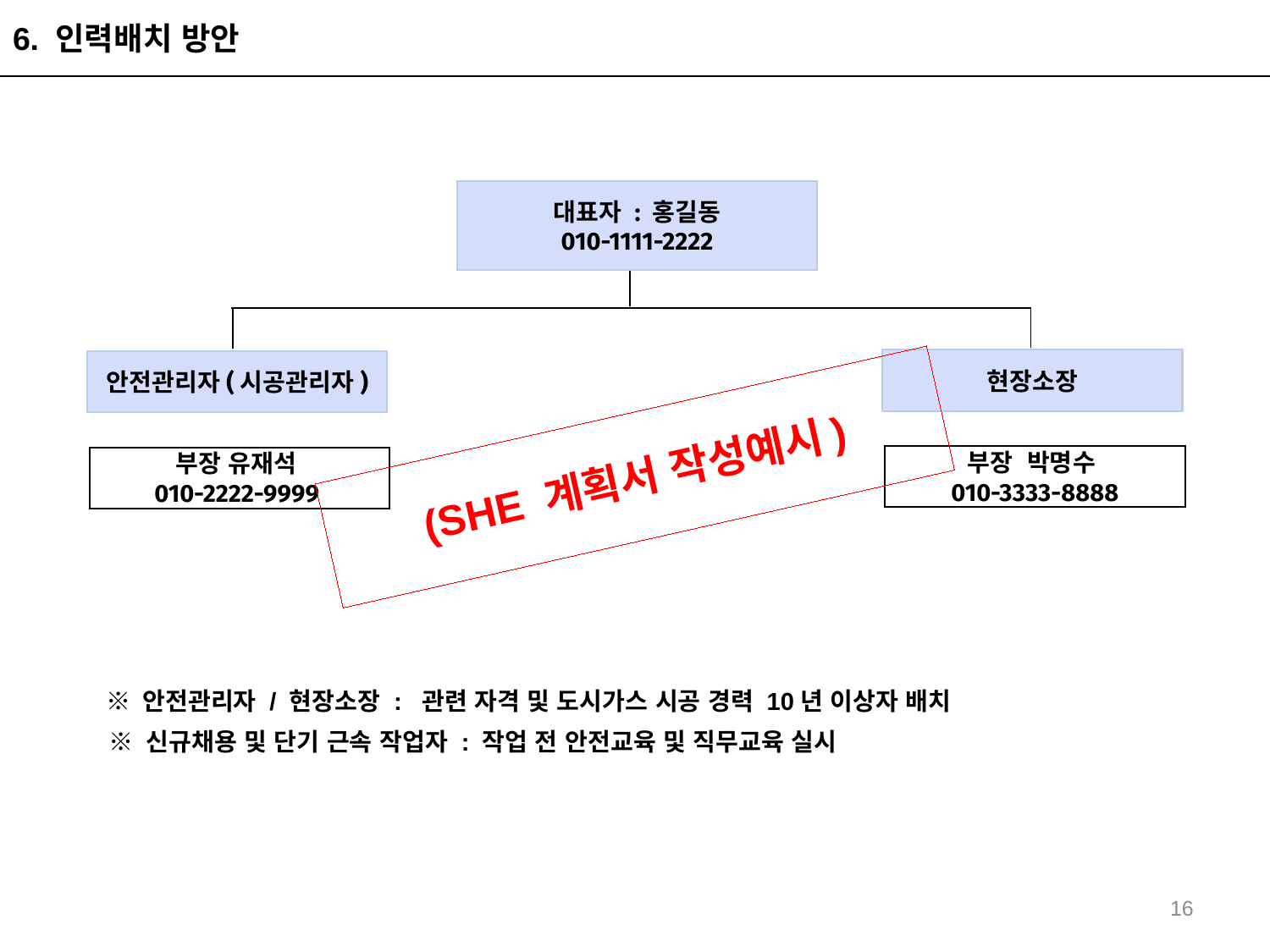

6. 인력배치 방안
대표자 : 홍길동
010-1111-2222
현장소장
안전관리자(시공관리자)
# (SHE 계획서 작성예시)
부장  박명수
010-3333-8888
부장 유재석
010-2222-9999
  ※ 안전관리자 / 현장소장 :  관련 자격 및 도시가스 시공 경력 10년 이상자 배치
  ※ 신규채용 및 단기 근속 작업자 : 작업 전 안전교육 및 직무교육 실시
16